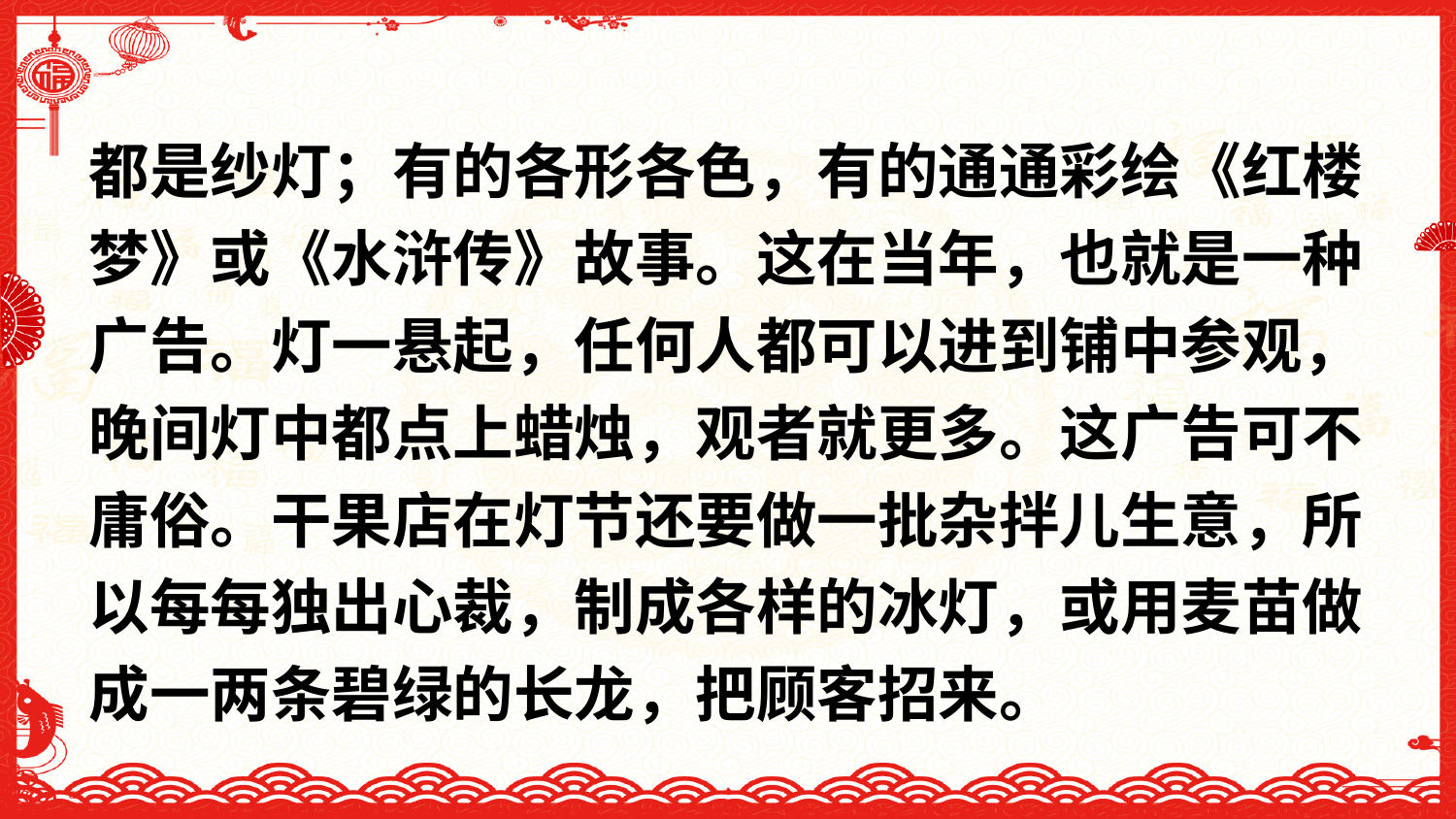

都是纱灯；有的各形各色，有的通通彩绘《红楼梦》或《水浒传》故事。这在当年，也就是一种广告。灯一悬起，任何人都可以进到铺中参观，晚间灯中都点上蜡烛，观者就更多。这广告可不庸俗。干果店在灯节还要做一批杂拌儿生意，所以每每独出心裁，制成各样的冰灯，或用麦苗做成一两条碧绿的长龙，把顾客招来。